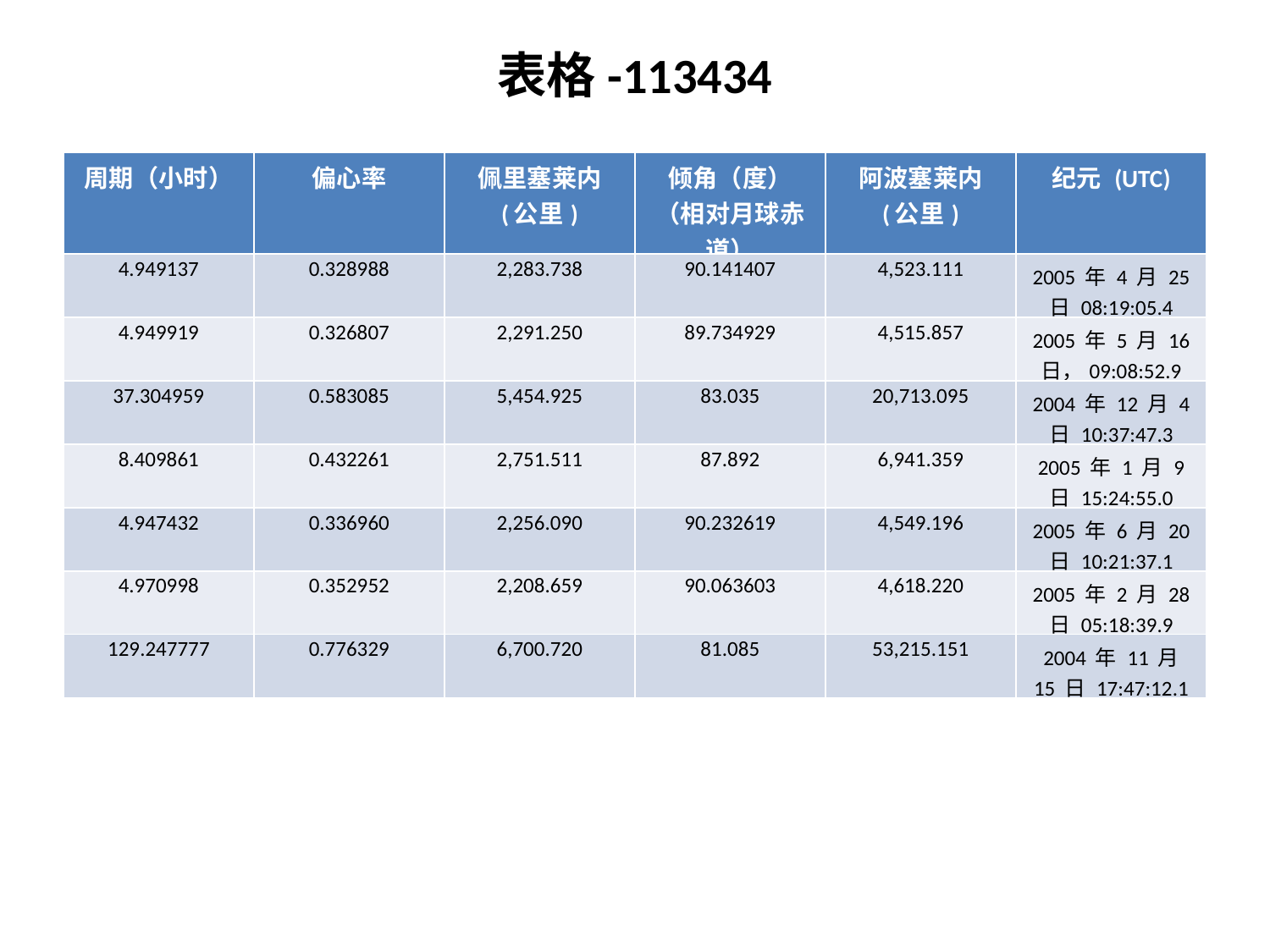

表格-113434
| 周期（小时） | 偏心率 | 佩里塞莱内 (公里) | 倾角（度）（相对月球赤道） | 阿波塞莱内 (公里) | 纪元 (UTC) |
| --- | --- | --- | --- | --- | --- |
| 4.949137 | 0.328988 | 2,283.738 | 90.141407 | 4,523.111 | 2005 年 4 月 25 日 08:19:05.4 |
| 4.949919 | 0.326807 | 2,291.250 | 89.734929 | 4,515.857 | 2005 年 5 月 16 日，09:08:52.9 |
| 37.304959 | 0.583085 | 5,454.925 | 83.035 | 20,713.095 | 2004 年 12 月 4 日 10:37:47.3 |
| 8.409861 | 0.432261 | 2,751.511 | 87.892 | 6,941.359 | 2005 年 1 月 9 日 15:24:55.0 |
| 4.947432 | 0.336960 | 2,256.090 | 90.232619 | 4,549.196 | 2005 年 6 月 20 日 10:21:37.1 |
| 4.970998 | 0.352952 | 2,208.659 | 90.063603 | 4,618.220 | 2005 年 2 月 28 日 05:18:39.9 |
| 129.247777 | 0.776329 | 6,700.720 | 81.085 | 53,215.151 | 2004 年 11 月 15 日 17:47:12.1 |